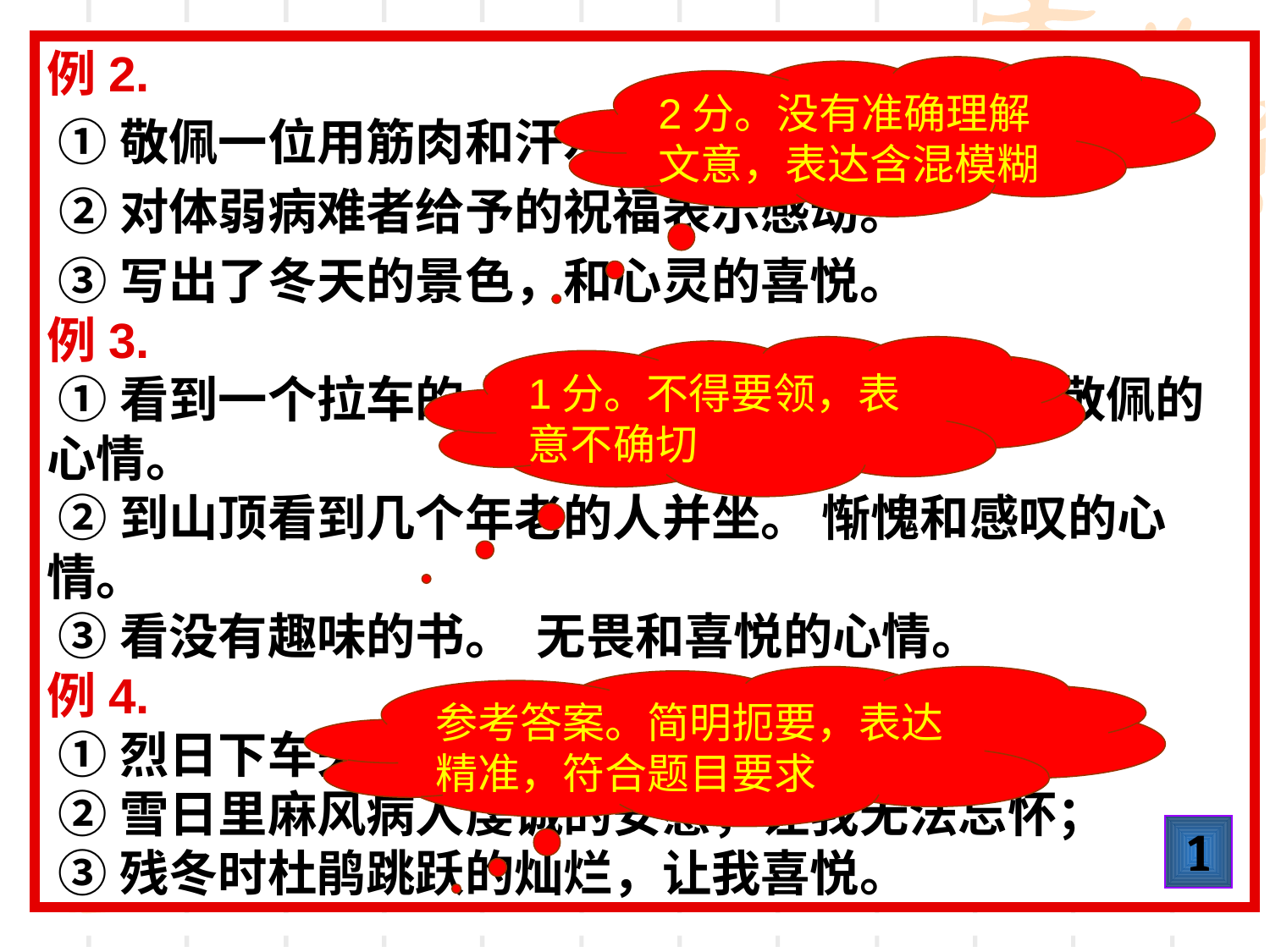

例2.
 ①敬佩一位用筋肉和汗水灌溉着大地的人。
 ②对体弱病难者给予的祝福表示感动。
 ③写出了冬天的景色，和心灵的喜悦。
例3.
 ①看到一个拉车的人，刚开始是同情，后来是敬佩的心情。
 ②到山顶看到几个年老的人并坐。 惭愧和感叹的心情。
 ③看没有趣味的书。  无畏和喜悦的心情。
例4.
 ①烈日下车夫艰辛地拉车，让我敬服；
 ②雪日里麻风病人虔诚的安慰，让我无法忘怀；
 ③残冬时杜鹃跳跃的灿烂，让我喜悦。

2分。没有准确理解文意，表达含混模糊

1分。不得要领，表意不确切
参考答案。简明扼要，表达精准，符合题目要求
1